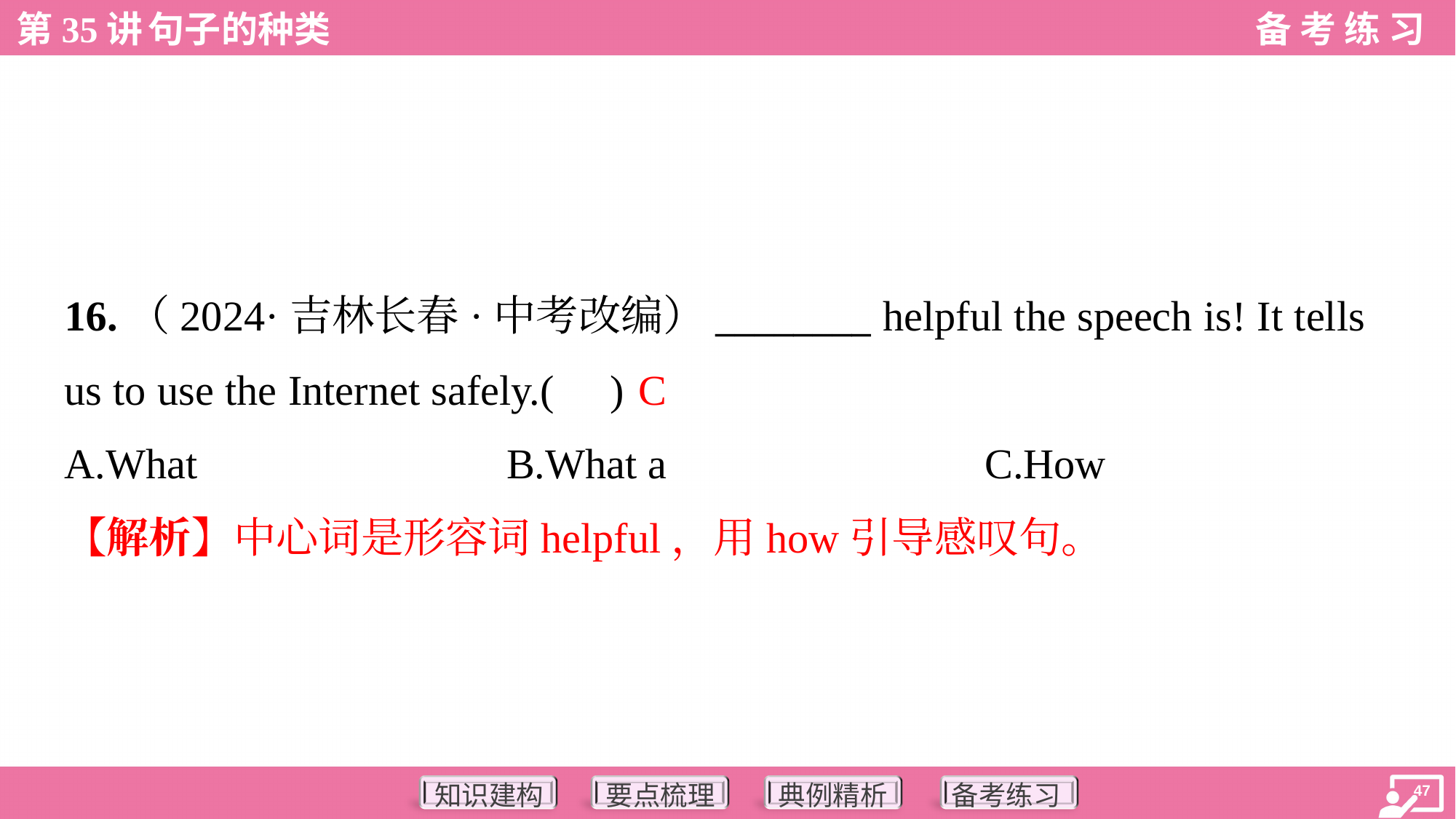

16.（2024·吉林长春·中考改编）________ helpful the speech is! It tells
us to use the Internet safely.(     )
C
A.What	B.What a	C.How
【解析】中心词是形容词helpful，用how引导感叹句。